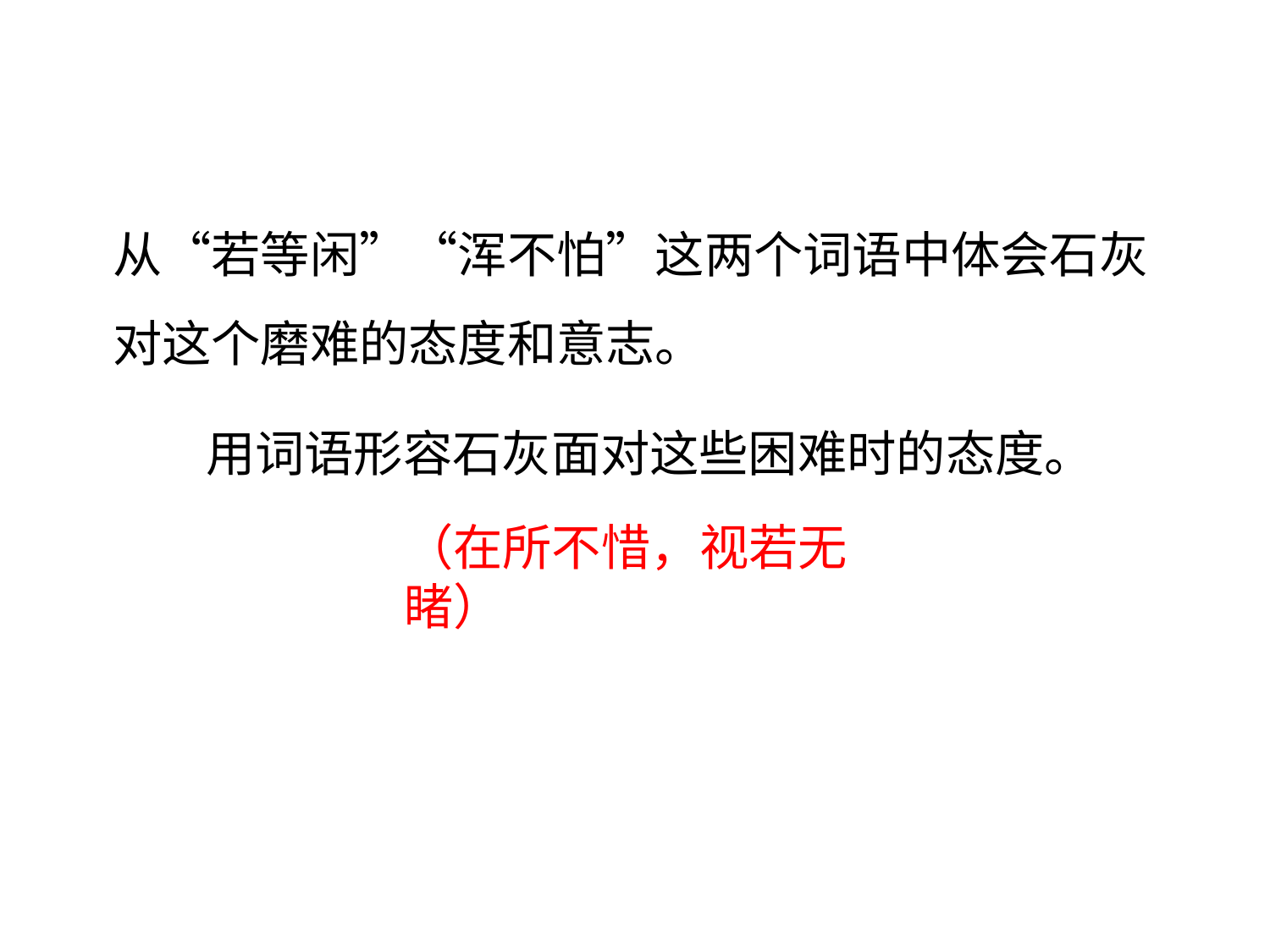

从“若等闲”“浑不怕”这两个词语中体会石灰对这个磨难的态度和意志。
  用词语形容石灰面对这些困难时的态度。
（在所不惜，视若无睹）